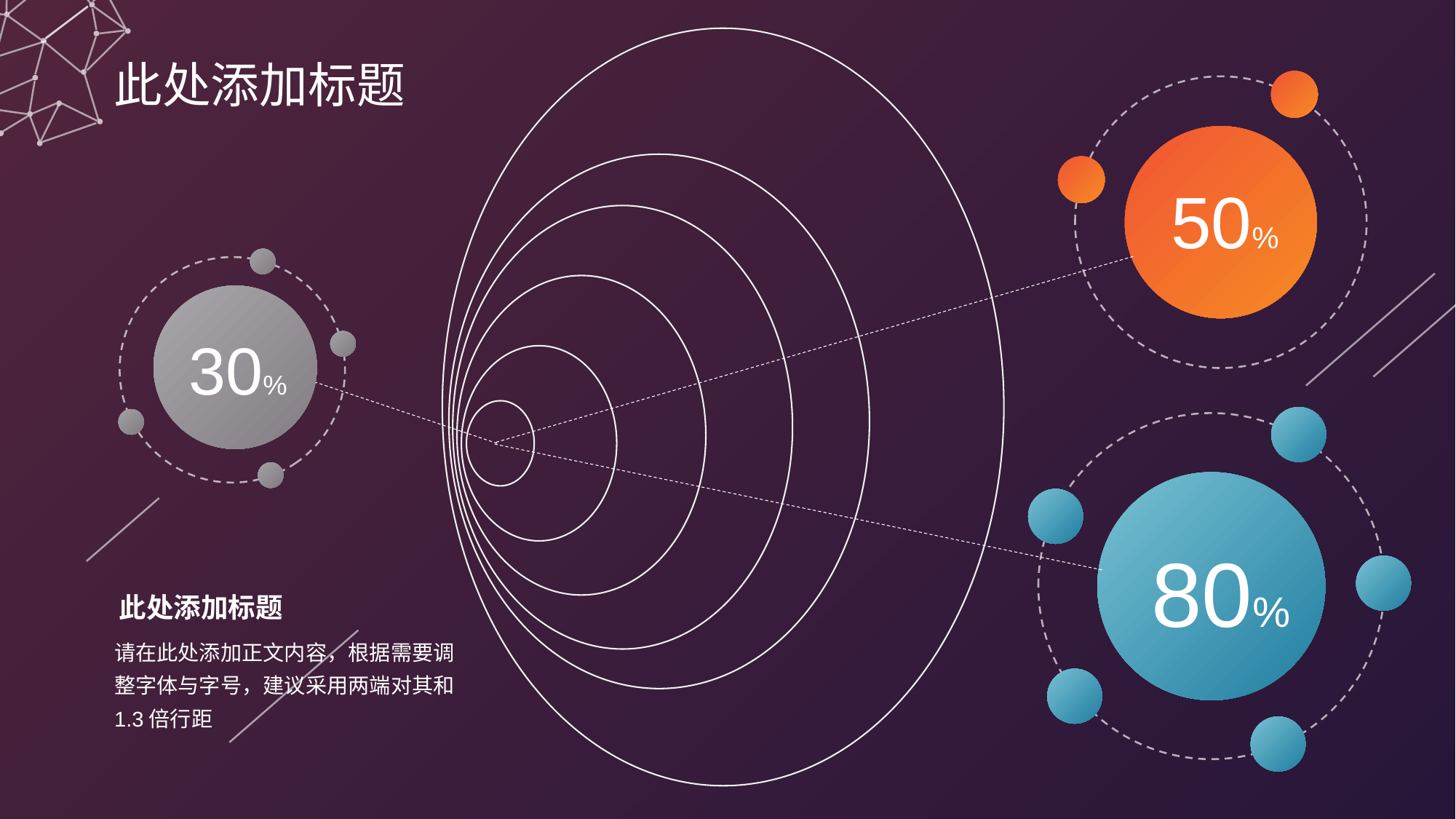

此处添加标题

50%

30%

80%
此处添加标题
请在此处添加正文内容，根据需要调整字体与字号，建议采用两端对其和1.3倍行距